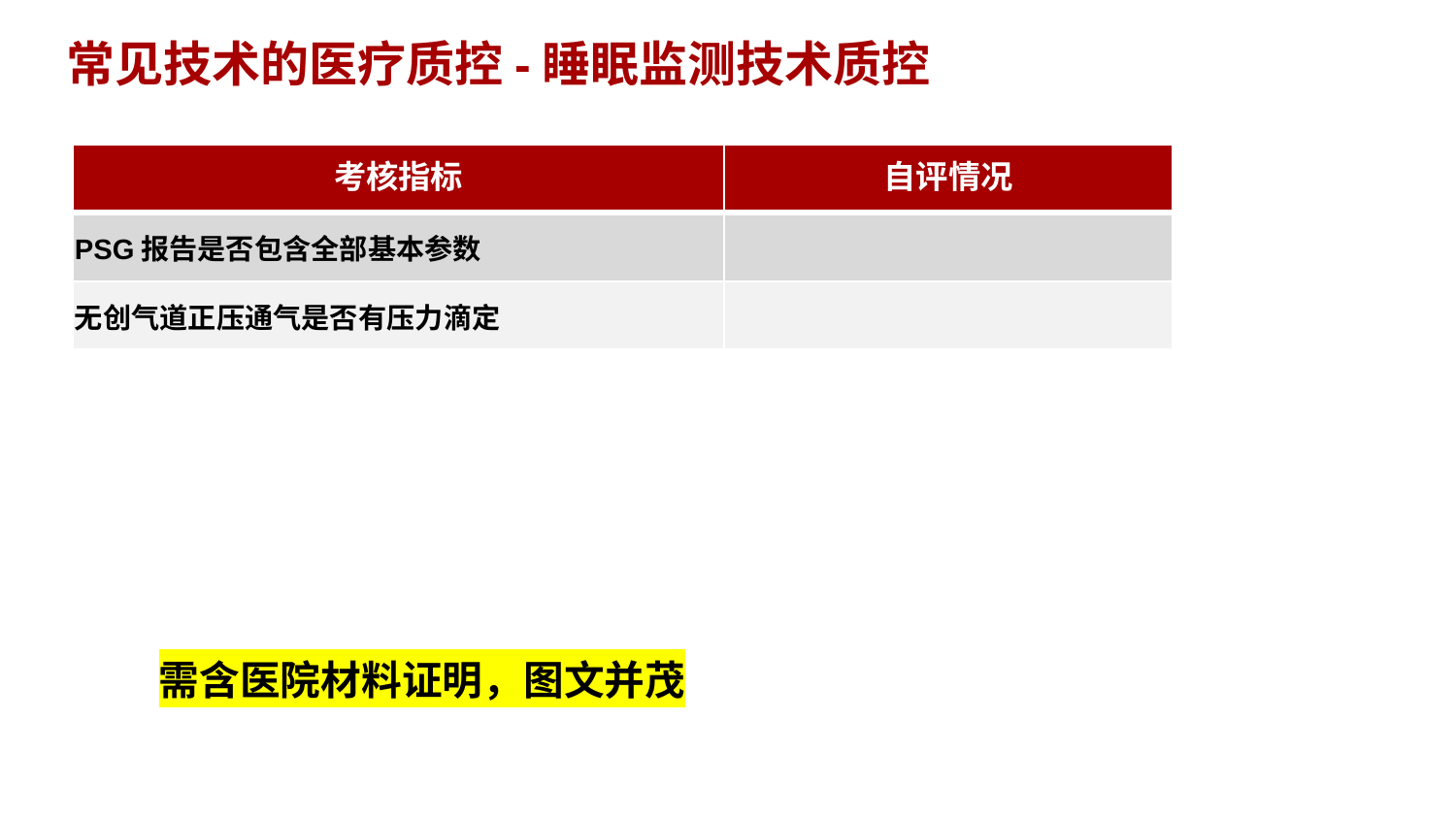

# 常见技术的医疗质控-睡眠监测技术质控
| 考核指标 | 自评情况 |
| --- | --- |
| PSG报告是否包含全部基本参数 |  |
| 无创气道正压通气是否有压力滴定 |  |
需含医院材料证明，图文并茂